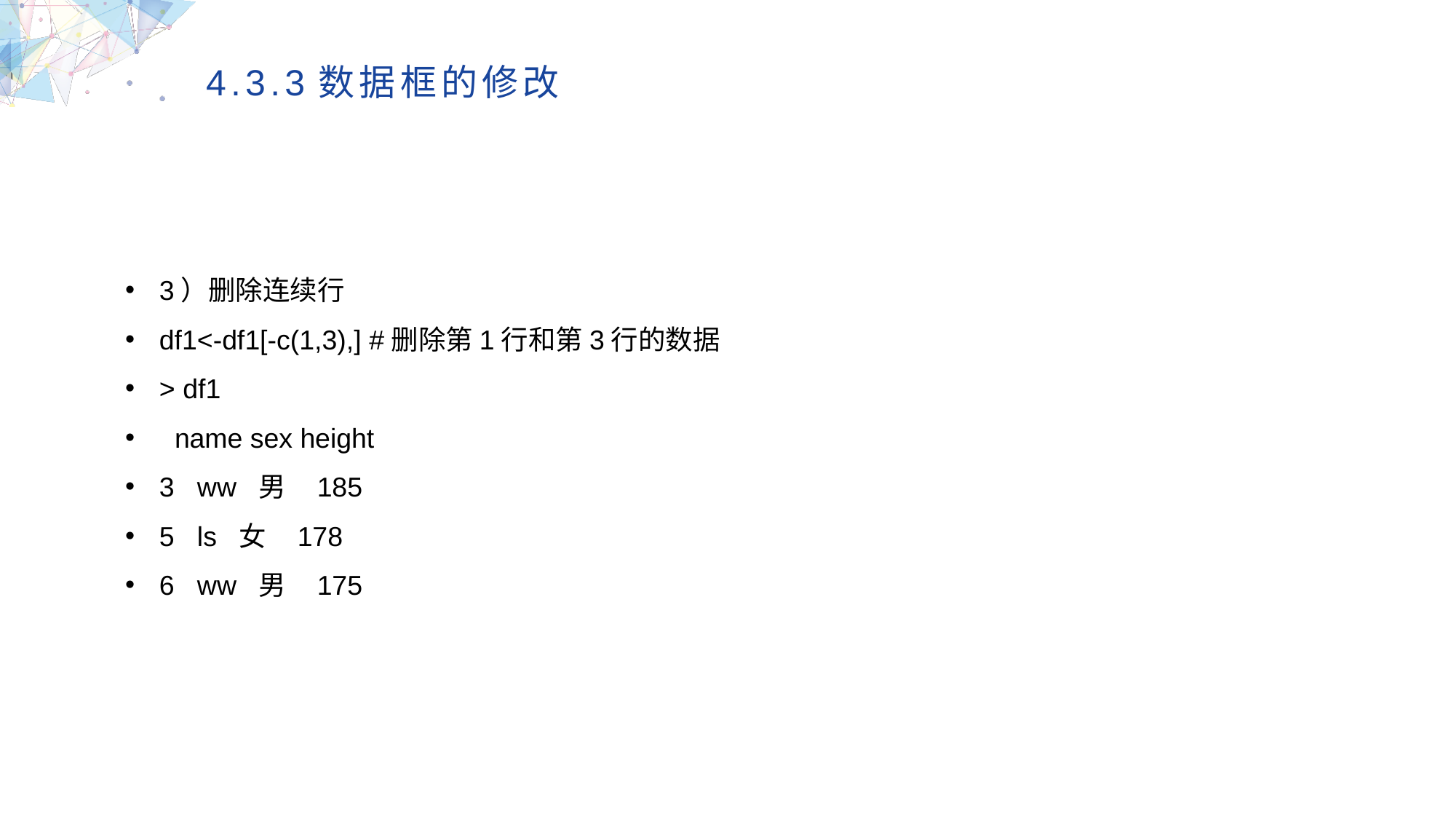

4.3.3数据框的修改
3）删除连续行
df1<-df1[-c(1,3),] #删除第1行和第3行的数据
> df1
  name sex height
3   ww  男    185
5   ls  女    178
6   ww  男    175

MULTIPURPOSE PRESENTATION TEMPLATE | UNIQUE DESIGN
Welcome Message
Please replace text, click add relevant headline, modify the text content, also can copy your content to this directly. Please replace text, click add relevant headline, modify the text content, also can copy your content to this directly.